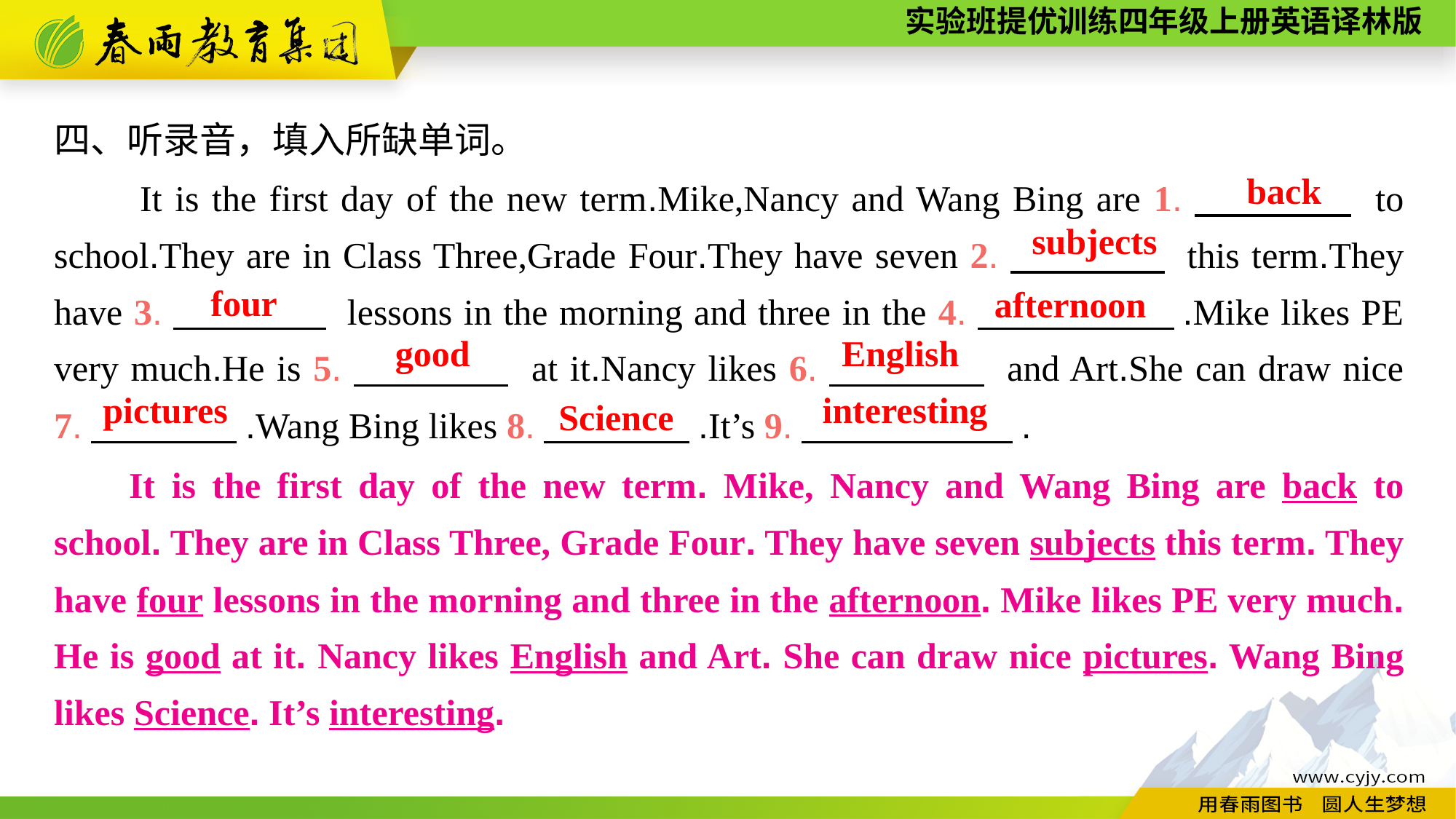

四、听录音，填入所缺单词。
It is the first day of the new term.Mike,Nancy and Wang Bing are 1.　　　　 to school.They are in Class Three,Grade Four.They have seven 2.　　　　 this term.They have 3.　　　　 lessons in the morning and three in the 4.　    　　　.Mike likes PE very much.He is 5.　　　　 at it.Nancy likes 6.　　　　 and Art.She can draw nice 7.　　　　.Wang Bing likes 8.　　　　.It’s 9.　　        　　.
back
subjects
four
afternoon
good
English
pictures
interesting
Science
It is the first day of the new term. Mike, Nancy and Wang Bing are back to school. They are in Class Three, Grade Four. They have seven subjects this term. They have four lessons in the morning and three in the afternoon. Mike likes PE very much. He is good at it. Nancy likes English and Art. She can draw nice pictures. Wang Bing likes Science. It’s interesting.